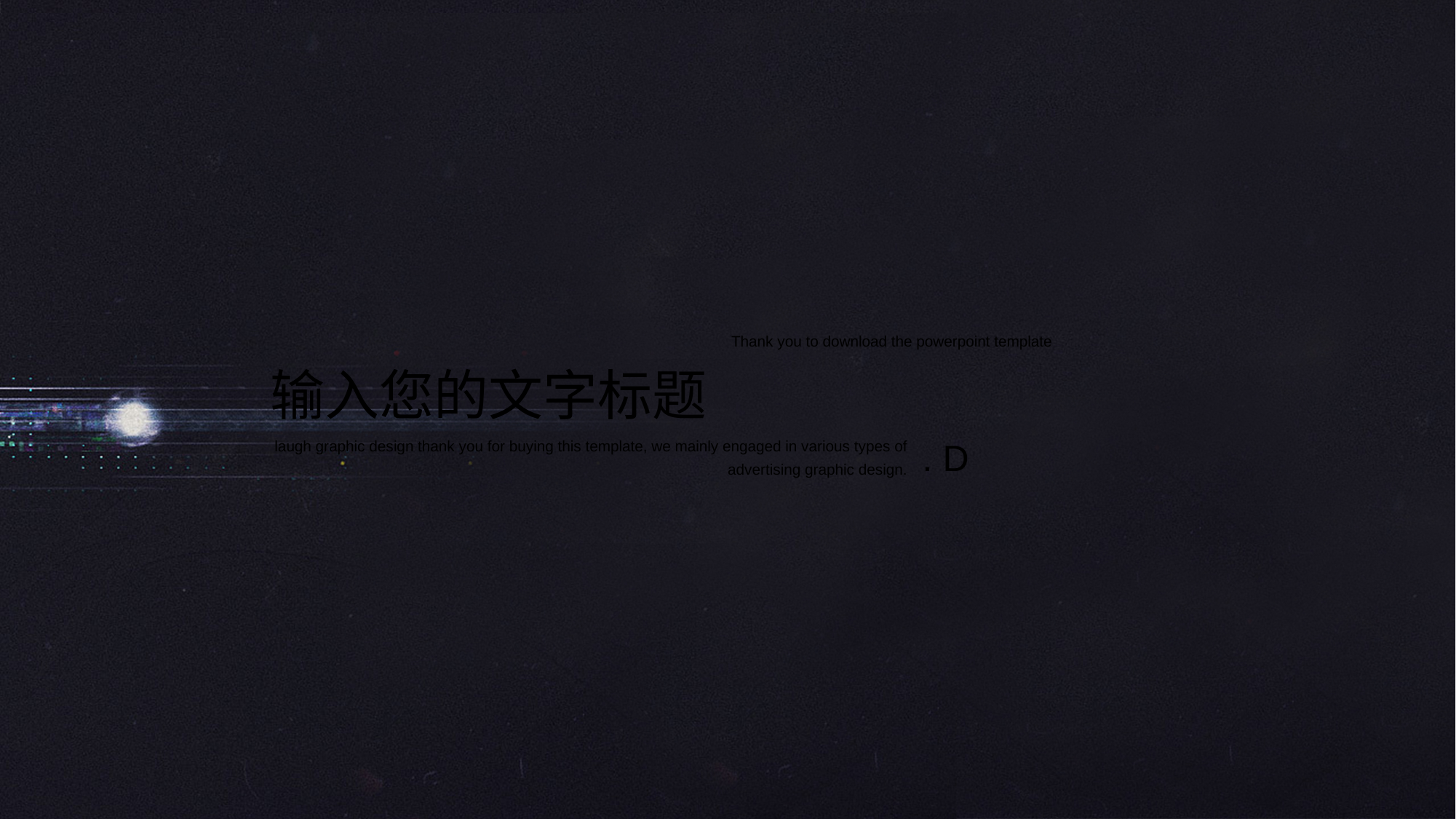

Thank you to download the powerpoint template
输入您的文字标题
laugh graphic design thank you for buying this template, we mainly engaged in various types of advertising graphic design.
. D